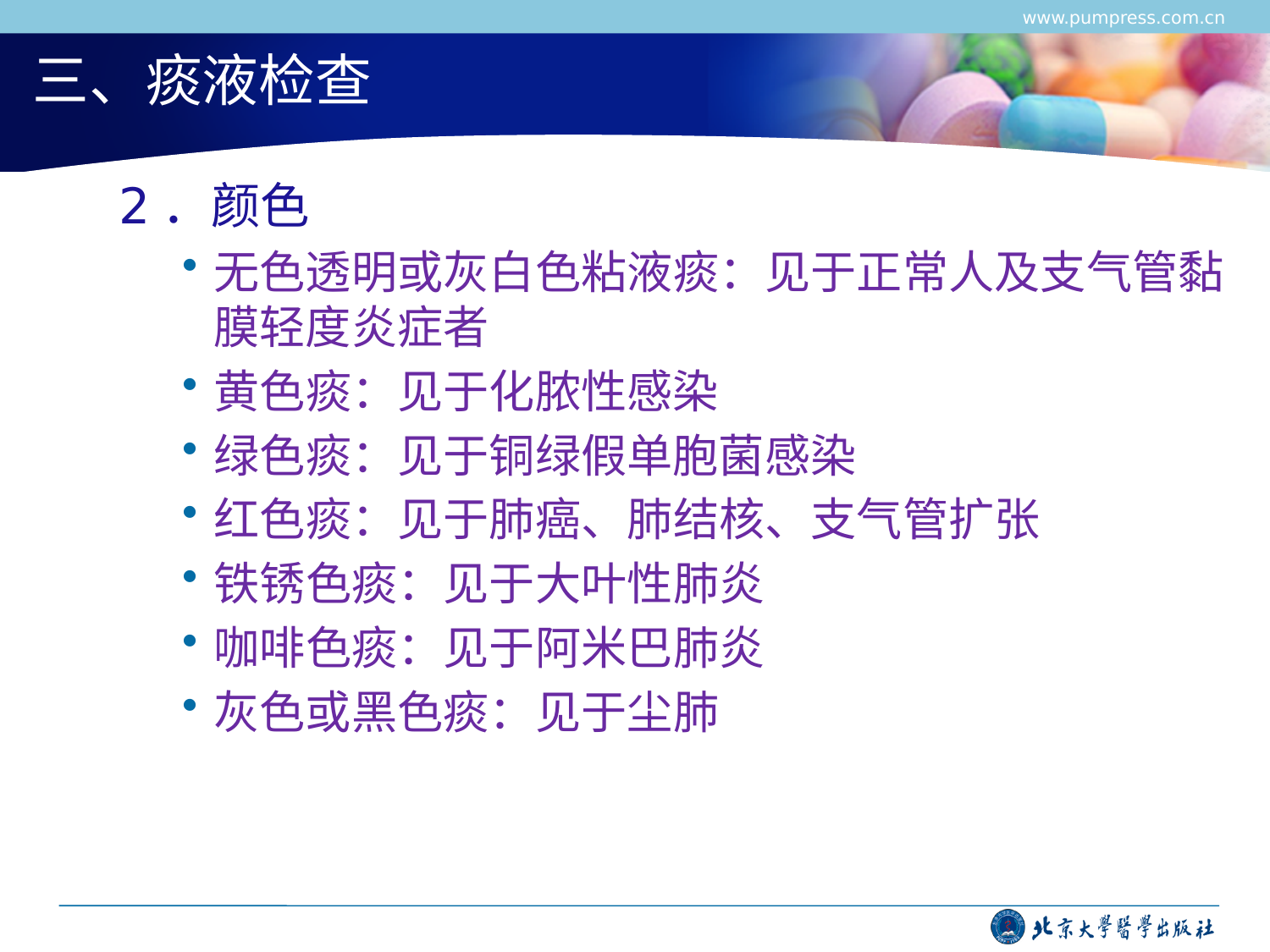

www.pumpress.com.cn
# 三、痰液检查
2．颜色
无色透明或灰白色粘液痰：见于正常人及支气管黏膜轻度炎症者
黄色痰：见于化脓性感染
绿色痰：见于铜绿假单胞菌感染
红色痰：见于肺癌、肺结核、支气管扩张
铁锈色痰：见于大叶性肺炎
咖啡色痰：见于阿米巴肺炎
灰色或黑色痰：见于尘肺